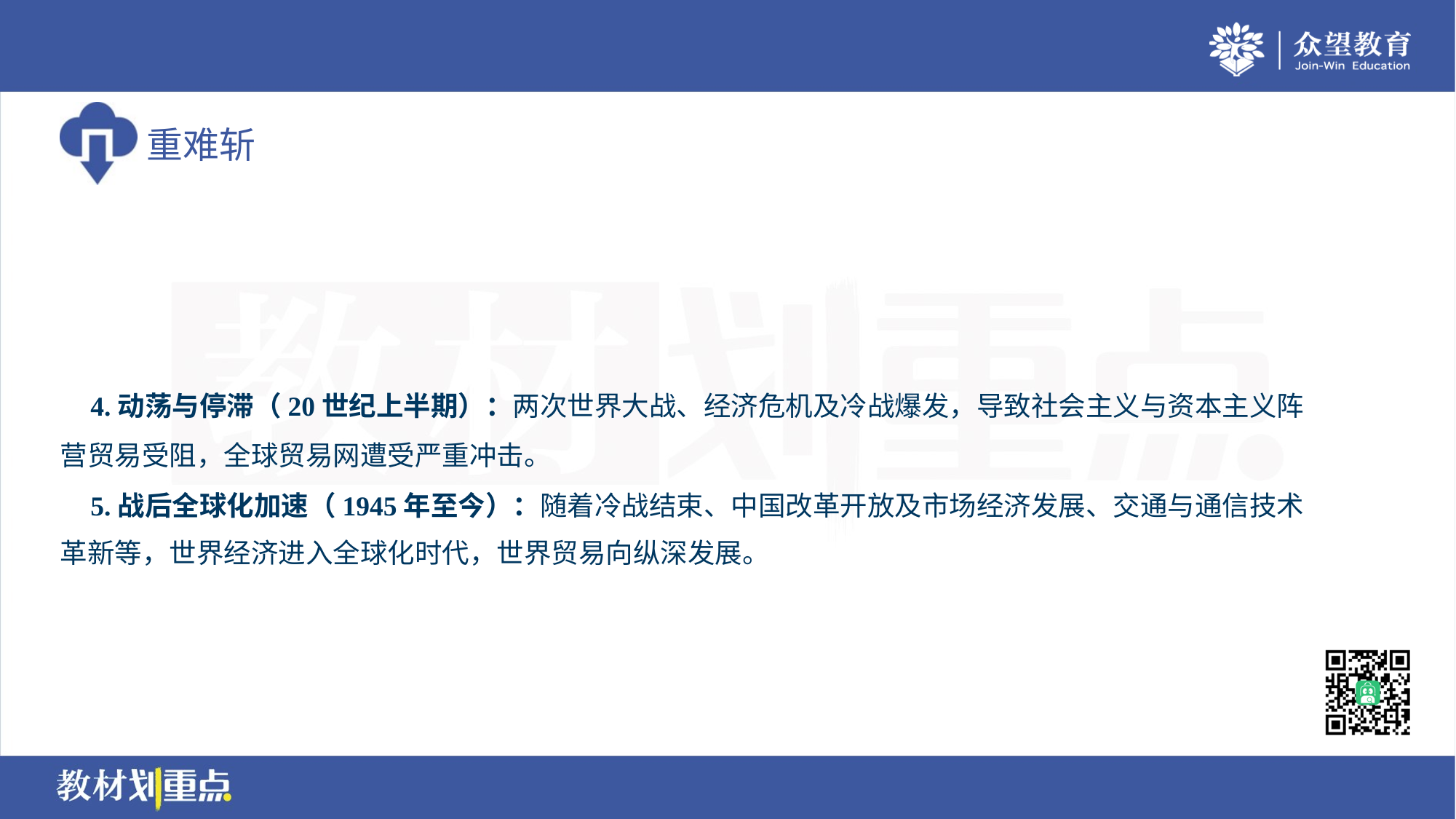

4.动荡与停滞（20世纪上半期）：两次世界大战、经济危机及冷战爆发，导致社会主义与资本主义阵
营贸易受阻，全球贸易网遭受严重冲击。
    5.战后全球化加速（1945年至今）：随着冷战结束、中国改革开放及市场经济发展、交通与通信技术
革新等，世界经济进入全球化时代，世界贸易向纵深发展。#1.5